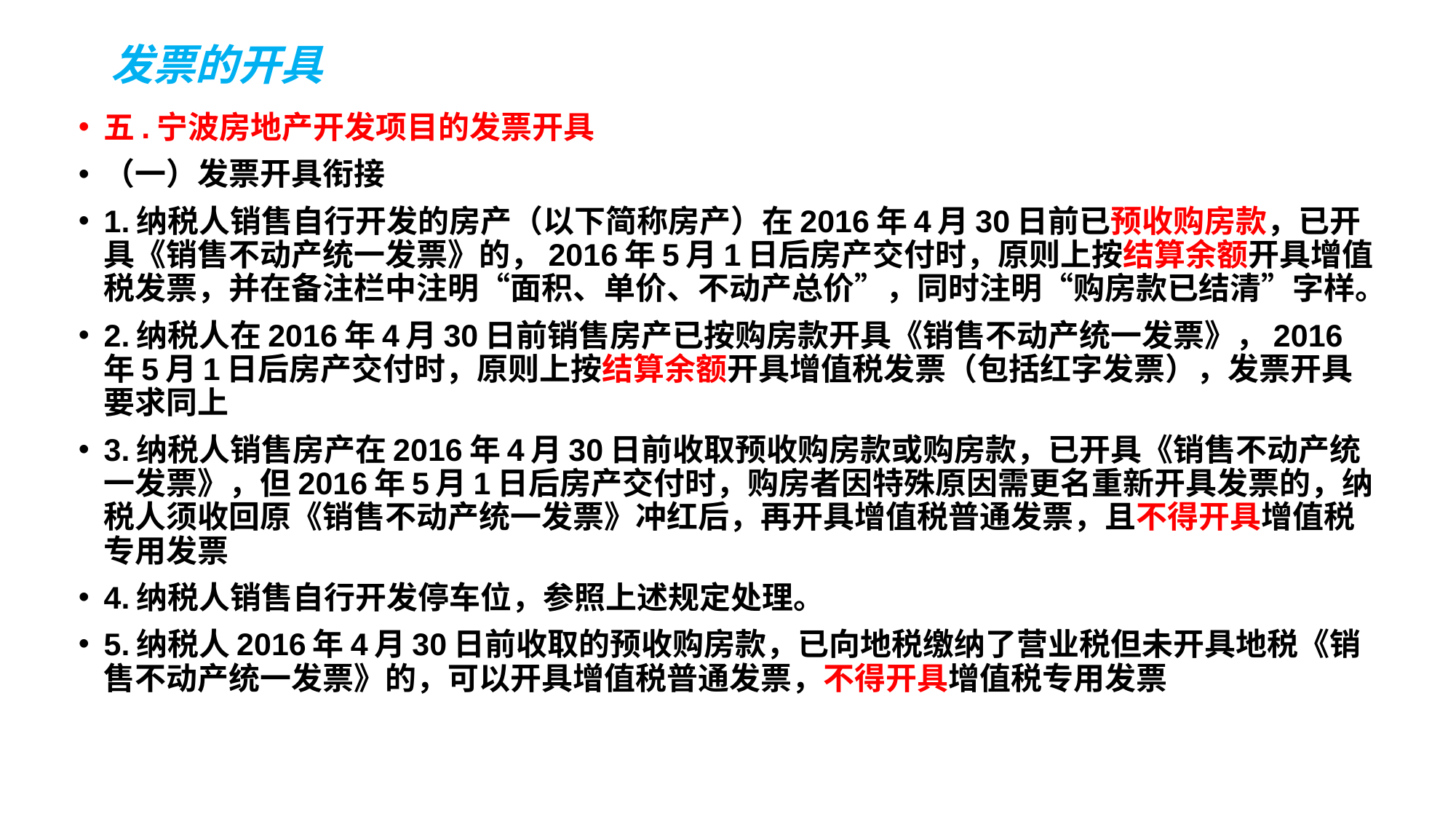

# 发票的开具
五.宁波房地产开发项目的发票开具
（一）发票开具衔接
1.纳税人销售自行开发的房产（以下简称房产）在2016年4月30日前已预收购房款，已开具《销售不动产统一发票》的，2016年5月1日后房产交付时，原则上按结算余额开具增值税发票，并在备注栏中注明“面积、单价、不动产总价”，同时注明“购房款已结清”字样。
2.纳税人在2016年4月30日前销售房产已按购房款开具《销售不动产统一发票》，2016年5月1日后房产交付时，原则上按结算余额开具增值税发票（包括红字发票），发票开具要求同上
3.纳税人销售房产在2016年4月30日前收取预收购房款或购房款，已开具《销售不动产统一发票》，但2016年5月1日后房产交付时，购房者因特殊原因需更名重新开具发票的，纳税人须收回原《销售不动产统一发票》冲红后，再开具增值税普通发票，且不得开具增值税专用发票
4.纳税人销售自行开发停车位，参照上述规定处理。
5.纳税人2016年4月30日前收取的预收购房款，已向地税缴纳了营业税但未开具地税《销售不动产统一发票》的，可以开具增值税普通发票，不得开具增值税专用发票